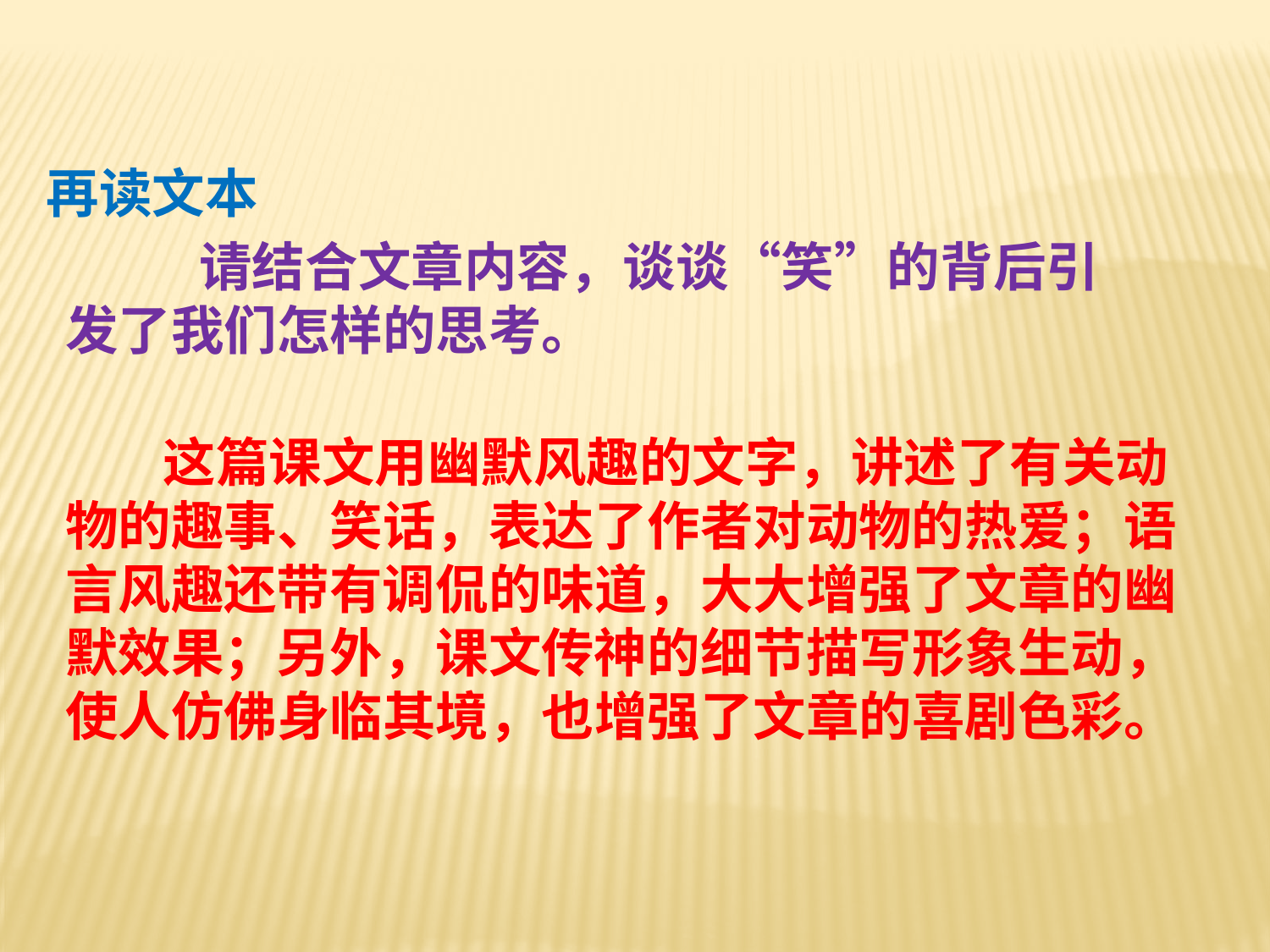

再读文本
       请结合文章内容，谈谈“笑”的背后引发了我们怎样的思考。
    这篇课文用幽默风趣的文字，讲述了有关动物的趣事、笑话，表达了作者对动物的热爱；语言风趣还带有调侃的味道，大大增强了文章的幽默效果；另外，课文传神的细节描写形象生动，使人仿佛身临其境，也增强了文章的喜剧色彩。